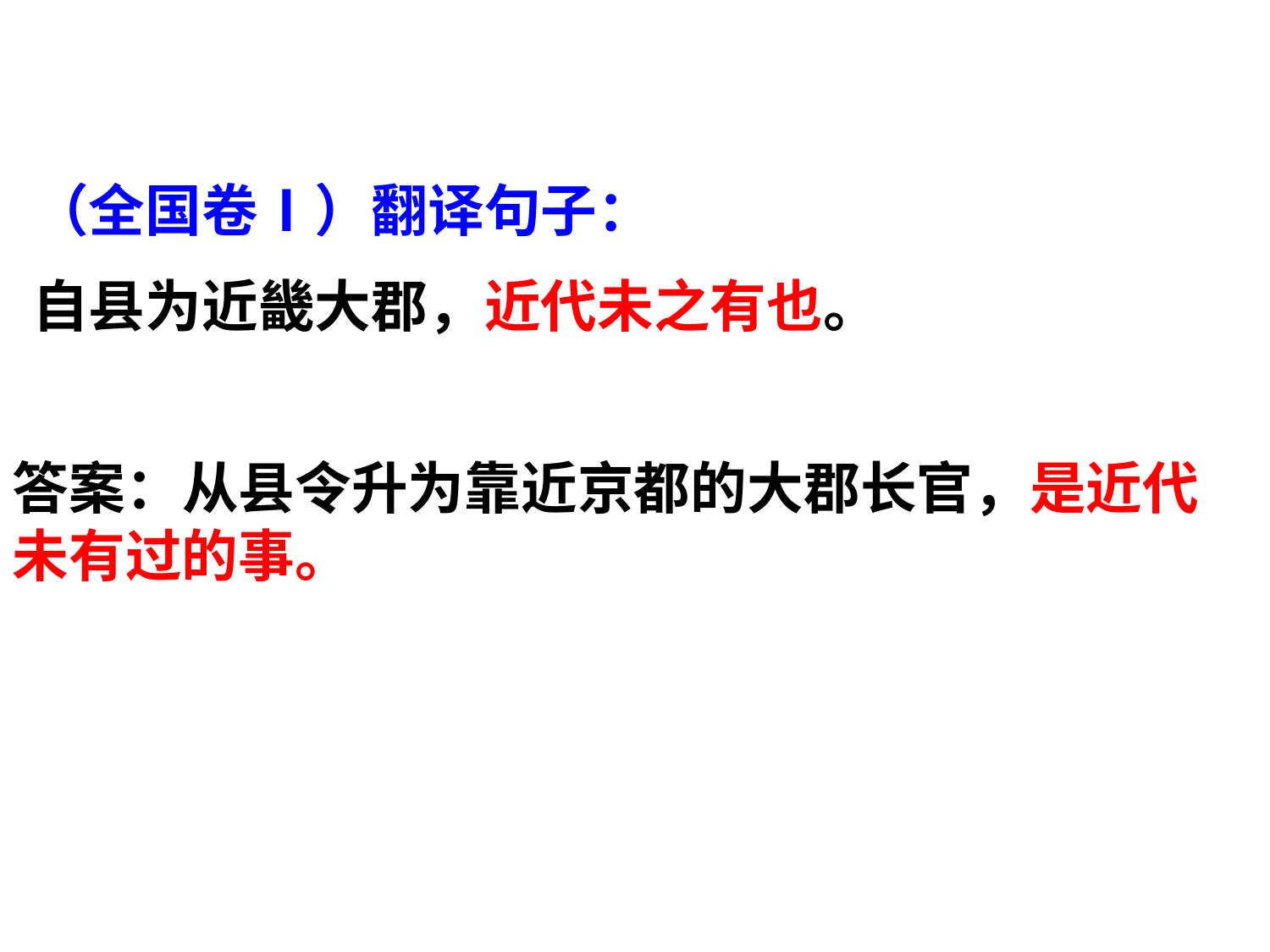

（全国卷Ⅰ）翻译句子：
自县为近畿大郡，近代未之有也。
答案：从县令升为靠近京都的大郡长官，是近代未有过的事。